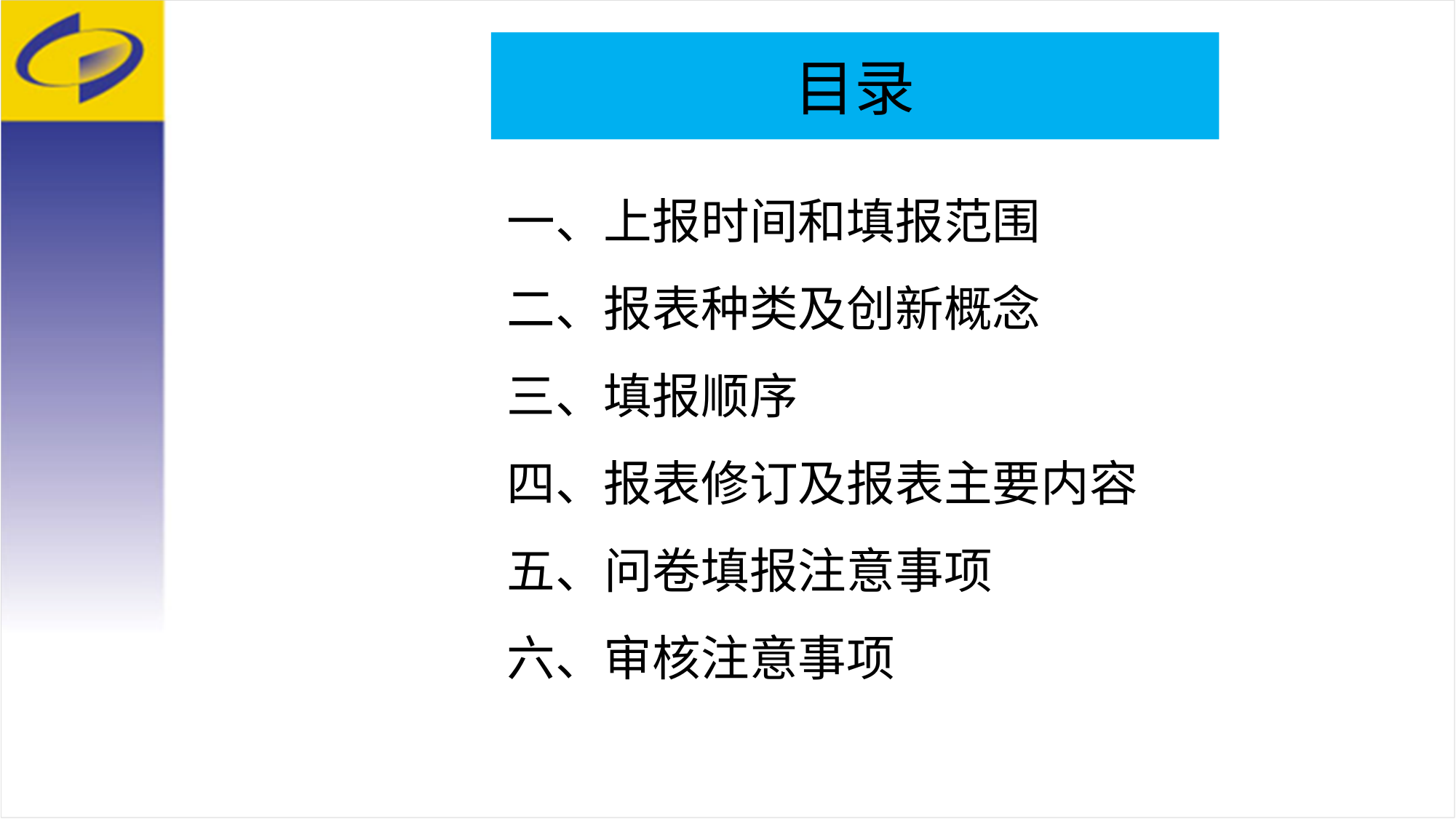

目录
一、上报时间和填报范围
二、报表种类及创新概念
三、填报顺序
四、报表修订及报表主要内容
五、问卷填报注意事项
六、审核注意事项
2